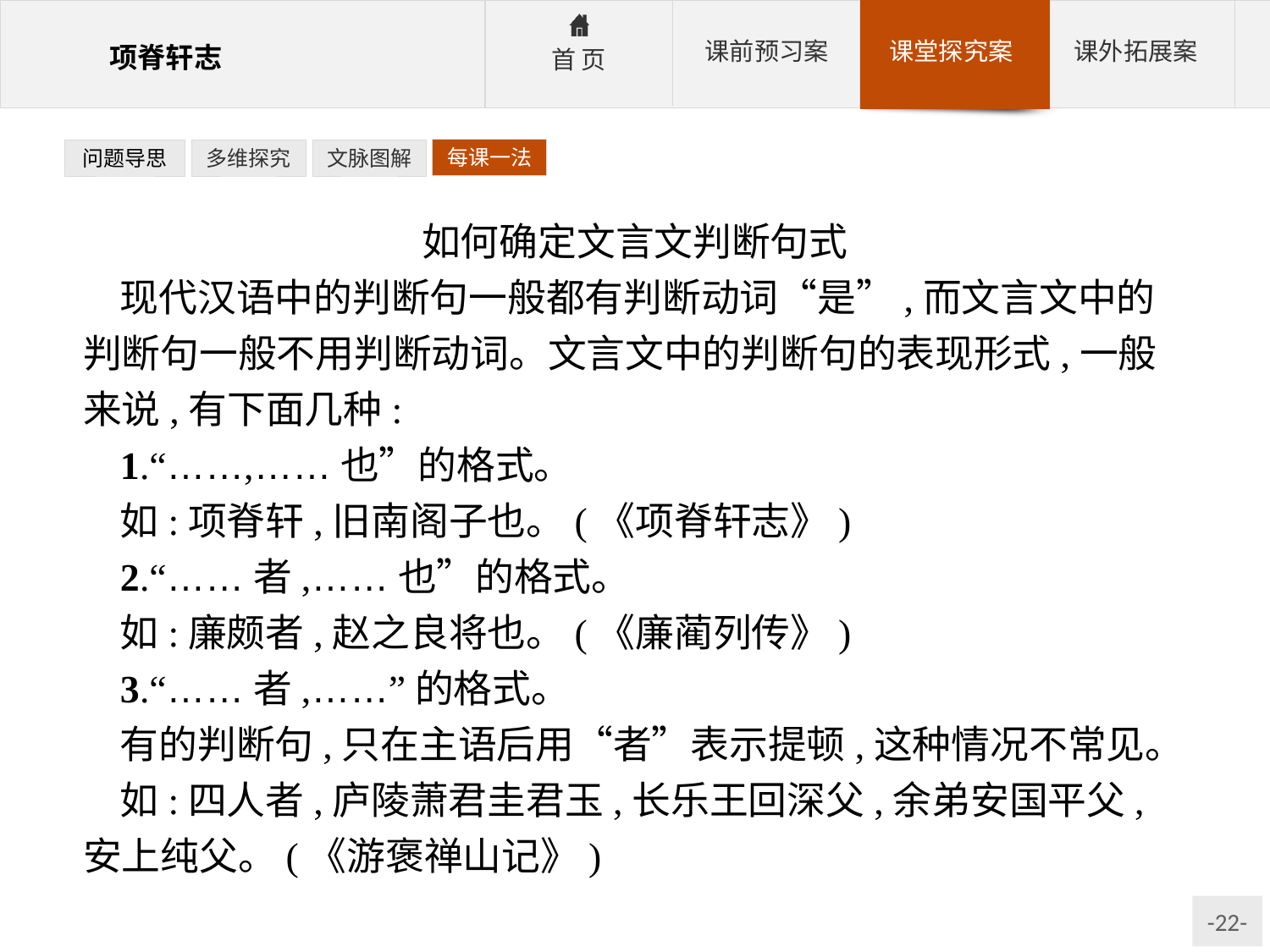

每课一法
问题导思
多维探究
文脉图解
如何确定文言文判断句式
现代汉语中的判断句一般都有判断动词“是”,而文言文中的判断句一般不用判断动词。文言文中的判断句的表现形式,一般来说,有下面几种:
1.“……,……也”的格式。
如:项脊轩,旧南阁子也。(《项脊轩志》)
2.“……者,……也”的格式。
如:廉颇者,赵之良将也。(《廉蔺列传》)
3.“……者,……”的格式。
有的判断句,只在主语后用“者”表示提顿,这种情况不常见。
如:四人者,庐陵萧君圭君玉,长乐王回深父,余弟安国平父,安上纯父。(《游褒禅山记》)